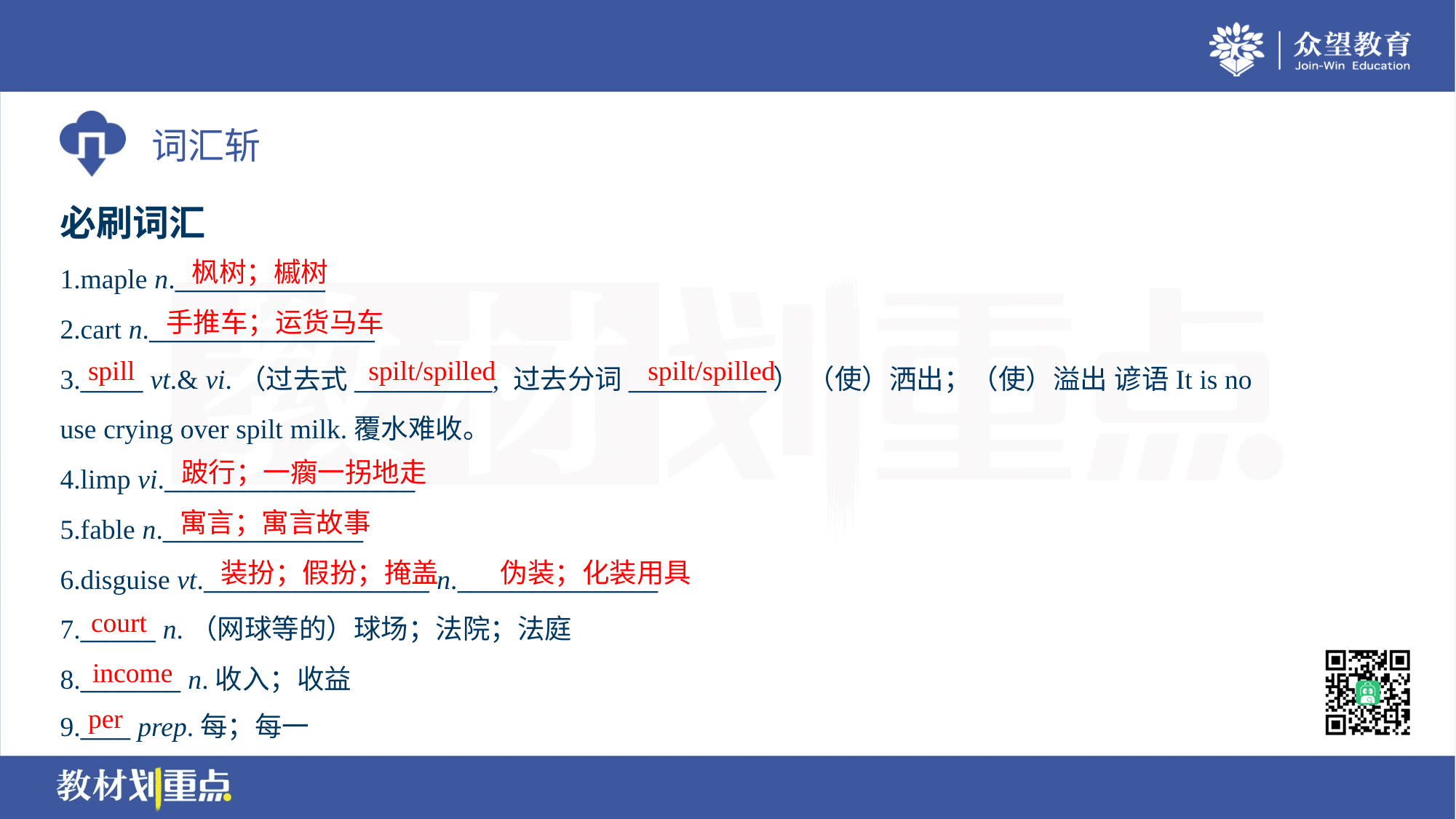

必刷词汇
枫树；槭树
1.maple n.____________
2.cart n.__________________
3._____ vt.& vi.（过去式___________, 过去分词___________） （使）洒出；（使）溢出 谚语It is no
use crying over spilt milk.覆水难收。
4.limp vi.____________________
5.fable n.________________
6.disguise vt.__________________ n.________________
7.______ n.（网球等的）球场；法院；法庭
8.________ n.收入；收益
9.____ prep.每；每一
手推车；运货马车
spill
spilt/spilled
spilt/spilled
跛行；一瘸一拐地走
寓言；寓言故事
装扮；假扮；掩盖
伪装；化装用具
court
income
per